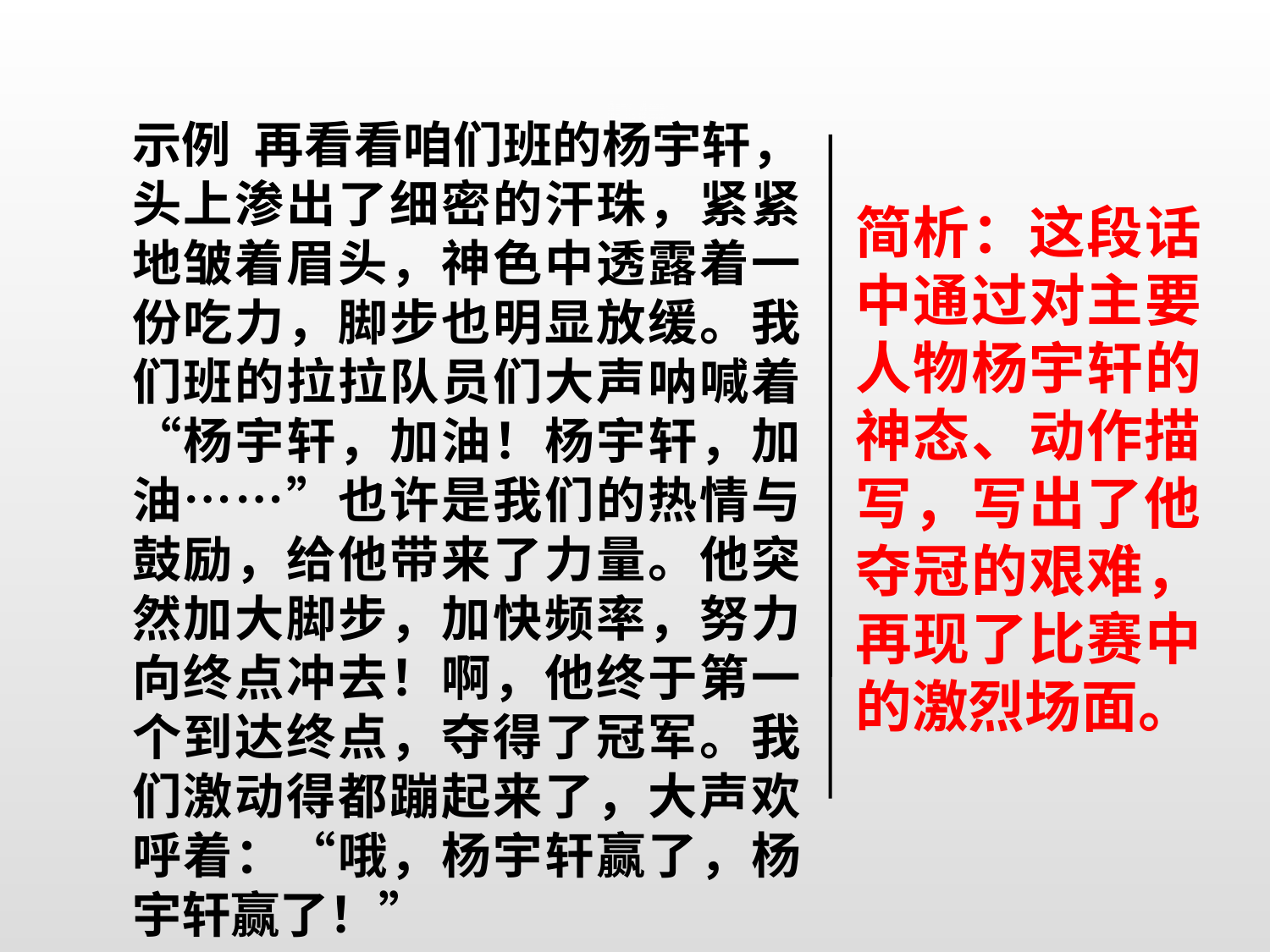

示例  再看看咱们班的杨宇轩，头上渗出了细密的汗珠，紧紧地皱着眉头，神色中透露着一份吃力，脚步也明显放缓。我们班的拉拉队员们大声呐喊着“杨宇轩，加油！杨宇轩，加油……”也许是我们的热情与鼓励，给他带来了力量。他突然加大脚步，加快频率，努力向终点冲去！啊，他终于第一个到达终点，夺得了冠军。我们激动得都蹦起来了，大声欢呼着：“哦，杨宇轩赢了，杨宇轩赢了！”
简析：这段话中通过对主要人物杨宇轩的神态、动作描写，写出了他夺冠的艰难，再现了比赛中的激烈场面。